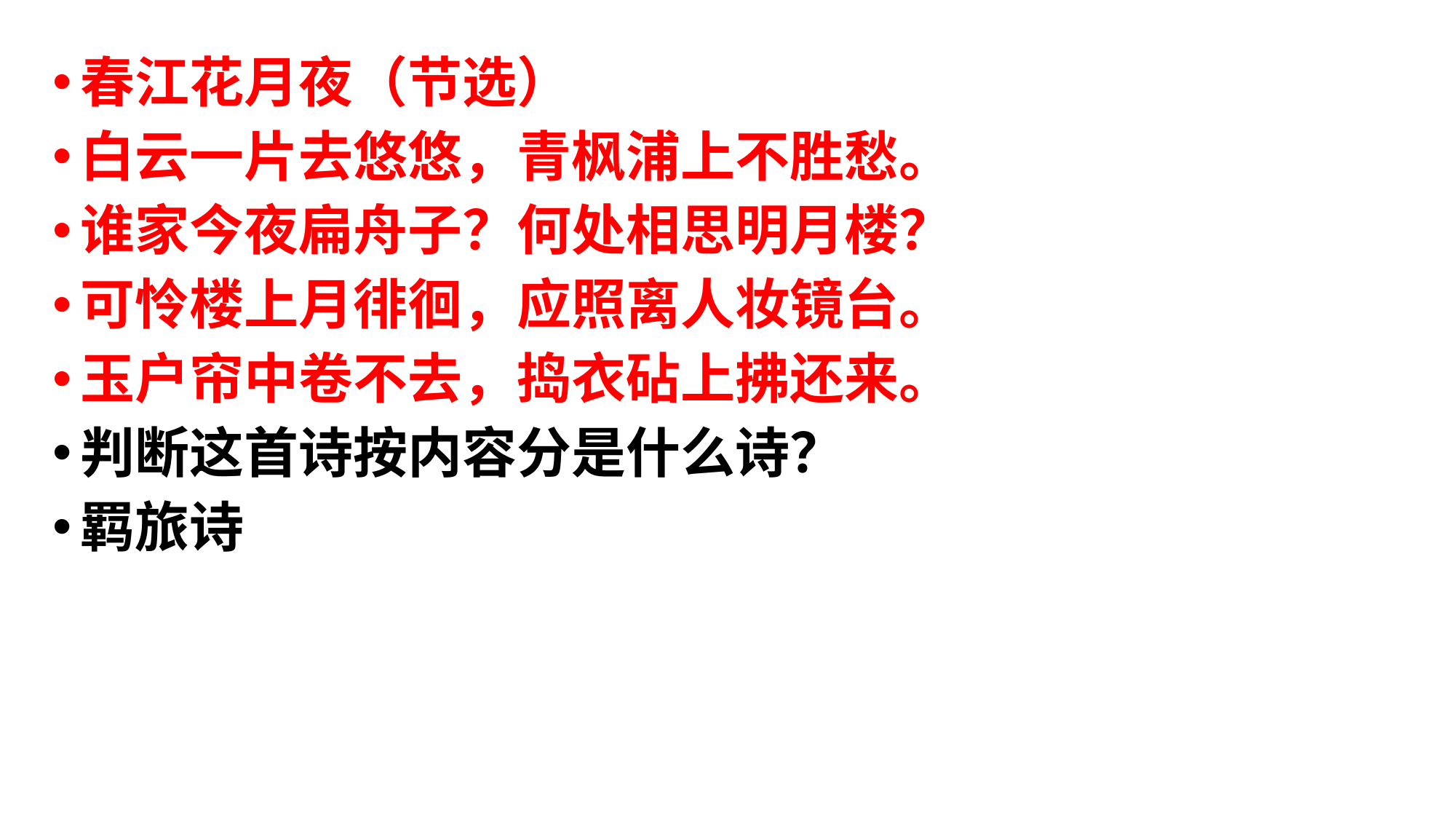

春江花月夜（节选）
白云一片去悠悠，青枫浦上不胜愁。
谁家今夜扁舟子？何处相思明月楼？
可怜楼上月徘徊，应照离人妆镜台。
玉户帘中卷不去，捣衣砧上拂还来。
判断这首诗按内容分是什么诗？
羁旅诗